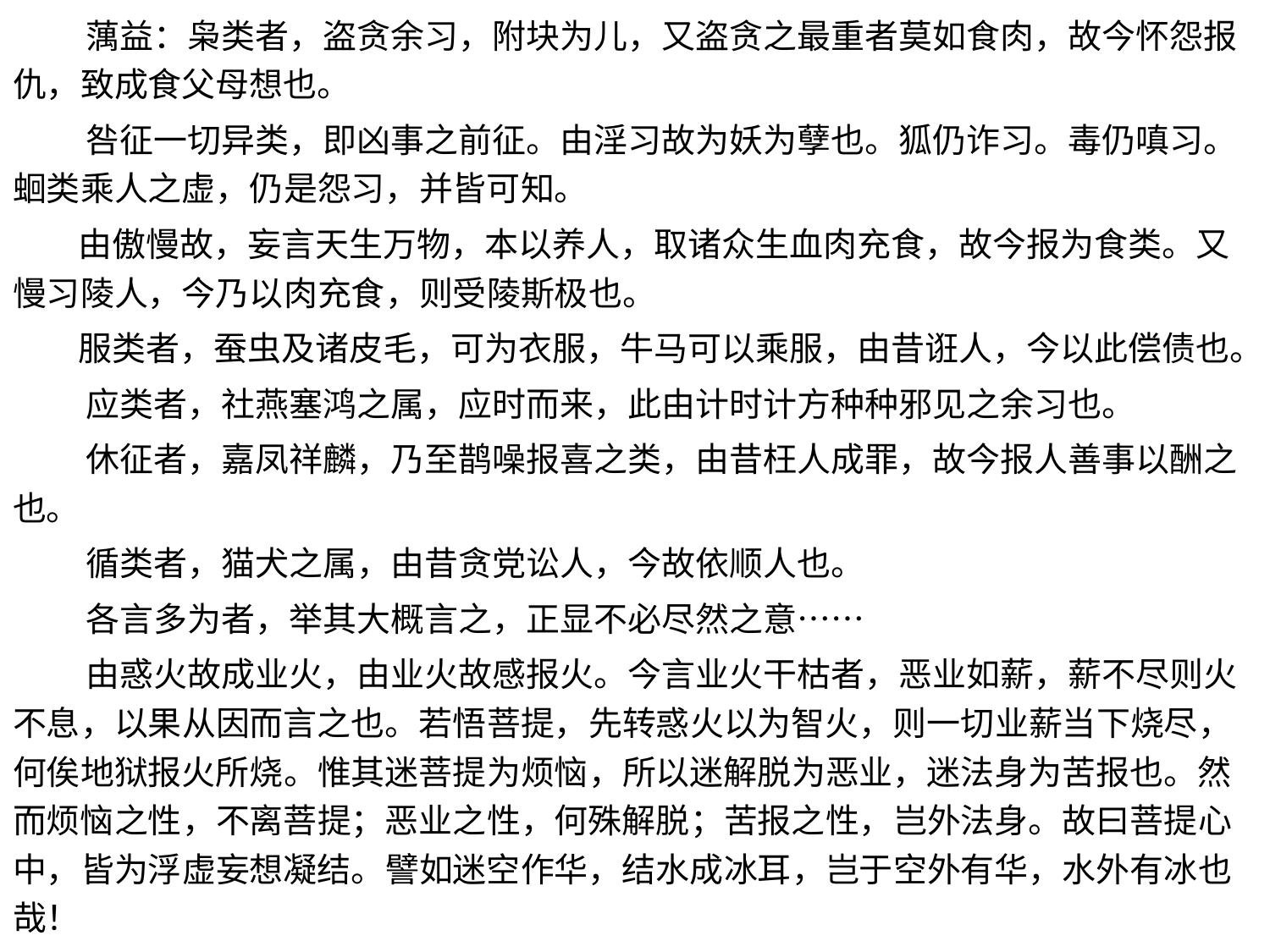

蕅益：枭类者，盗贪余习，附块为儿，又盗贪之最重者莫如食肉，故今怀怨报仇，致成食父母想也。
         咎征一切异类，即凶事之前征。由淫习故为妖为孽也。狐仍诈习。毒仍嗔习。蛔类乘人之虚，仍是怨习，并皆可知。
        由傲慢故，妄言天生万物，本以养人，取诸众生血肉充食，故今报为食类。又慢习陵人，今乃以肉充食，则受陵斯极也。
        服类者，蚕虫及诸皮毛，可为衣服，牛马可以乘服，由昔诳人，今以此偿债也。
         应类者，社燕塞鸿之属，应时而来，此由计时计方种种邪见之余习也。
         休征者，嘉凤祥麟，乃至鹊噪报喜之类，由昔枉人成罪，故今报人善事以酬之也。
         循类者，猫犬之属，由昔贪党讼人，今故依顺人也。
         各言多为者，举其大概言之，正显不必尽然之意……
         由惑火故成业火，由业火故感报火。今言业火干枯者，恶业如薪，薪不尽则火不息，以果从因而言之也。若悟菩提，先转惑火以为智火，则一切业薪当下烧尽，何俟地狱报火所烧。惟其迷菩提为烦恼，所以迷解脱为恶业，迷法身为苦报也。然而烦恼之性，不离菩提；恶业之性，何殊解脱；苦报之性，岂外法身。故曰菩提心中，皆为浮虚妄想凝结。譬如迷空作华，结水成冰耳，岂于空外有华，水外有冰也哉！